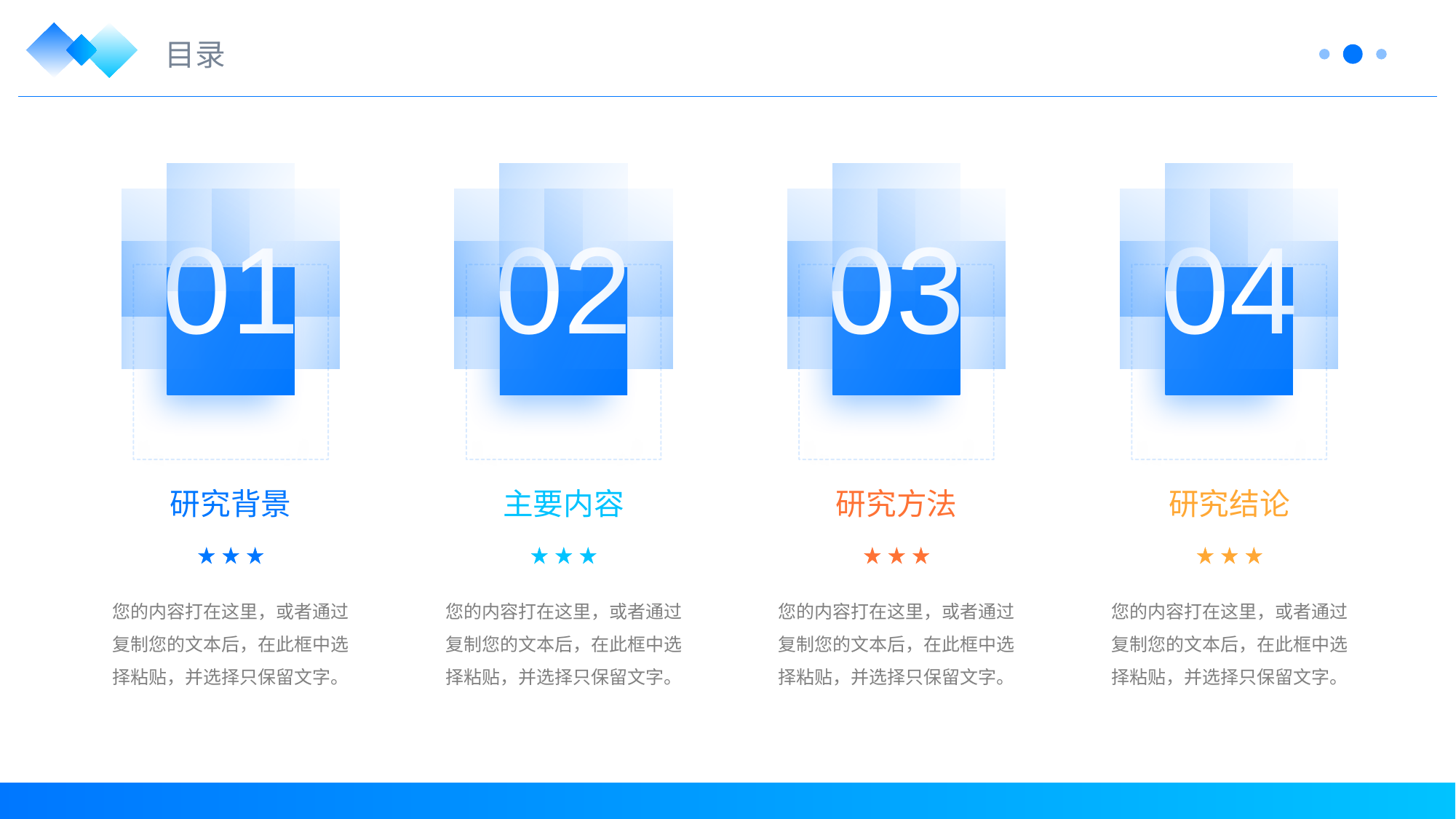

目录

01

02

03

04

研究背景

您的内容打在这里，或者通过复制您的文本后，在此框中选择粘贴，并选择只保留文字。
主要内容

您的内容打在这里，或者通过复制您的文本后，在此框中选择粘贴，并选择只保留文字。
研究方法

您的内容打在这里，或者通过复制您的文本后，在此框中选择粘贴，并选择只保留文字。
研究结论

您的内容打在这里，或者通过复制您的文本后，在此框中选择粘贴，并选择只保留文字。